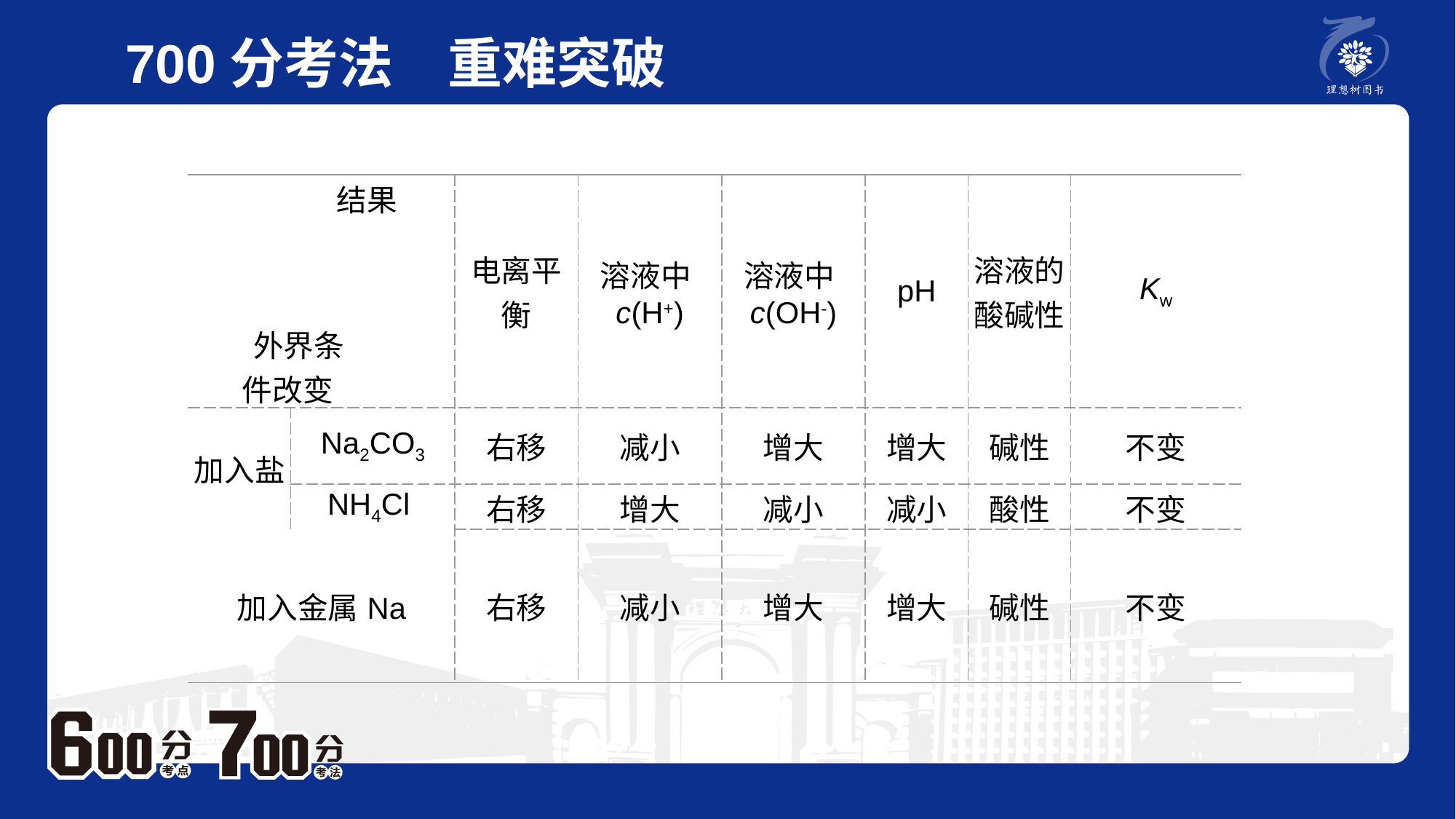

700分考法　重难突破

| 结果 外界条　　 　件改变 |  | 电离平衡 | 溶液中c(H+) | 溶液中c(OH-) | pH | 溶液的酸碱性 | Kw |
| --- | --- | --- | --- | --- | --- | --- | --- |
| 加入盐 | Na2CO3 | 右移 | 减小 | 增大 | 增大 | 碱性 | 不变 |
|  | NH4Cl | 右移 | 增大 | 减小 | 减小 | 酸性 | 不变 |
| 加入金属Na |  | 右移 | 减小 | 增大 | 增大 | 碱性 | 不变 |